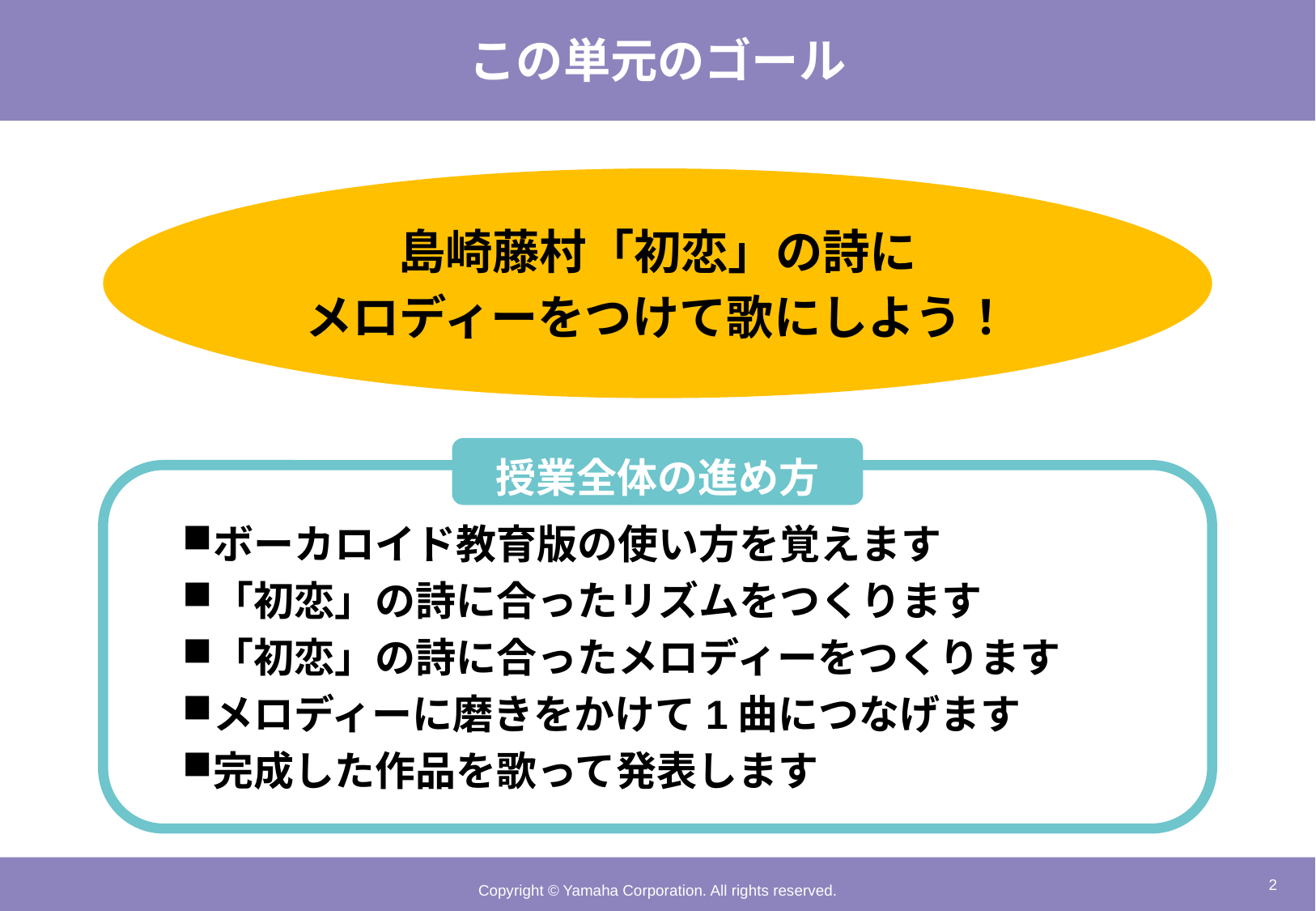

# この単元のゴール
島崎藤村「初恋」の詩に
メロディーをつけて歌にしよう！
授業全体の進め方
ボーカロイド教育版の使い方を覚えます
「初恋」の詩に合ったリズムをつくります
「初恋」の詩に合ったメロディーをつくります
メロディーに磨きをかけて1曲につなげます
完成した作品を歌って発表します
2